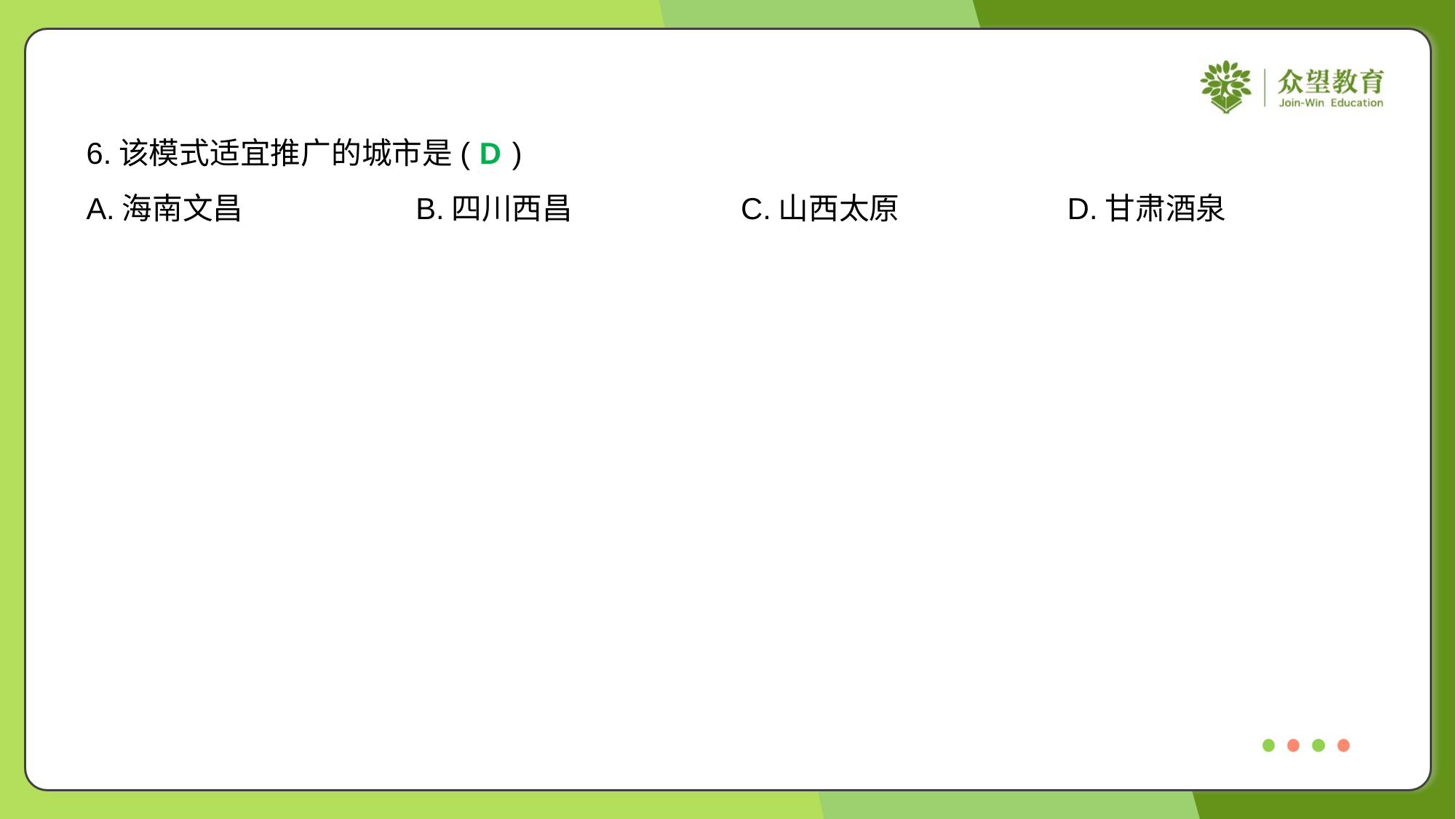

6.该模式适宜推广的城市是(     )
D
A.海南文昌	B.四川西昌	C.山西太原	D.甘肃酒泉